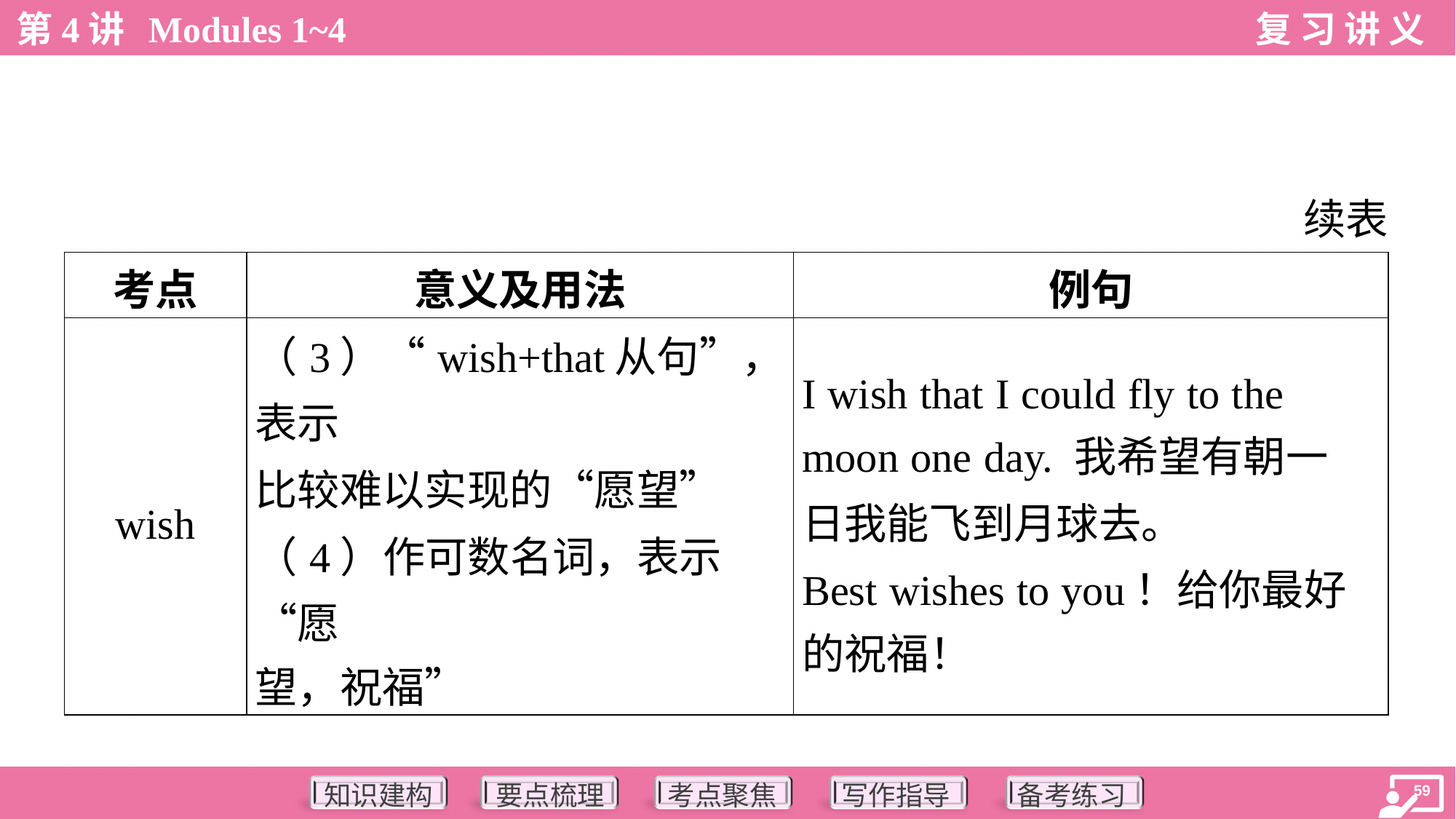

续表
| 考点 | 意义及用法 | 例句 |
| --- | --- | --- |
| wish | （3）“wish+that从句”，表示 比较难以实现的“愿望” （4）作可数名词，表示“愿 望，祝福” | I wish that I could fly to the moon one day. 我希望有朝一 日我能飞到月球去。 Best wishes to you！给你最好 的祝福！ |